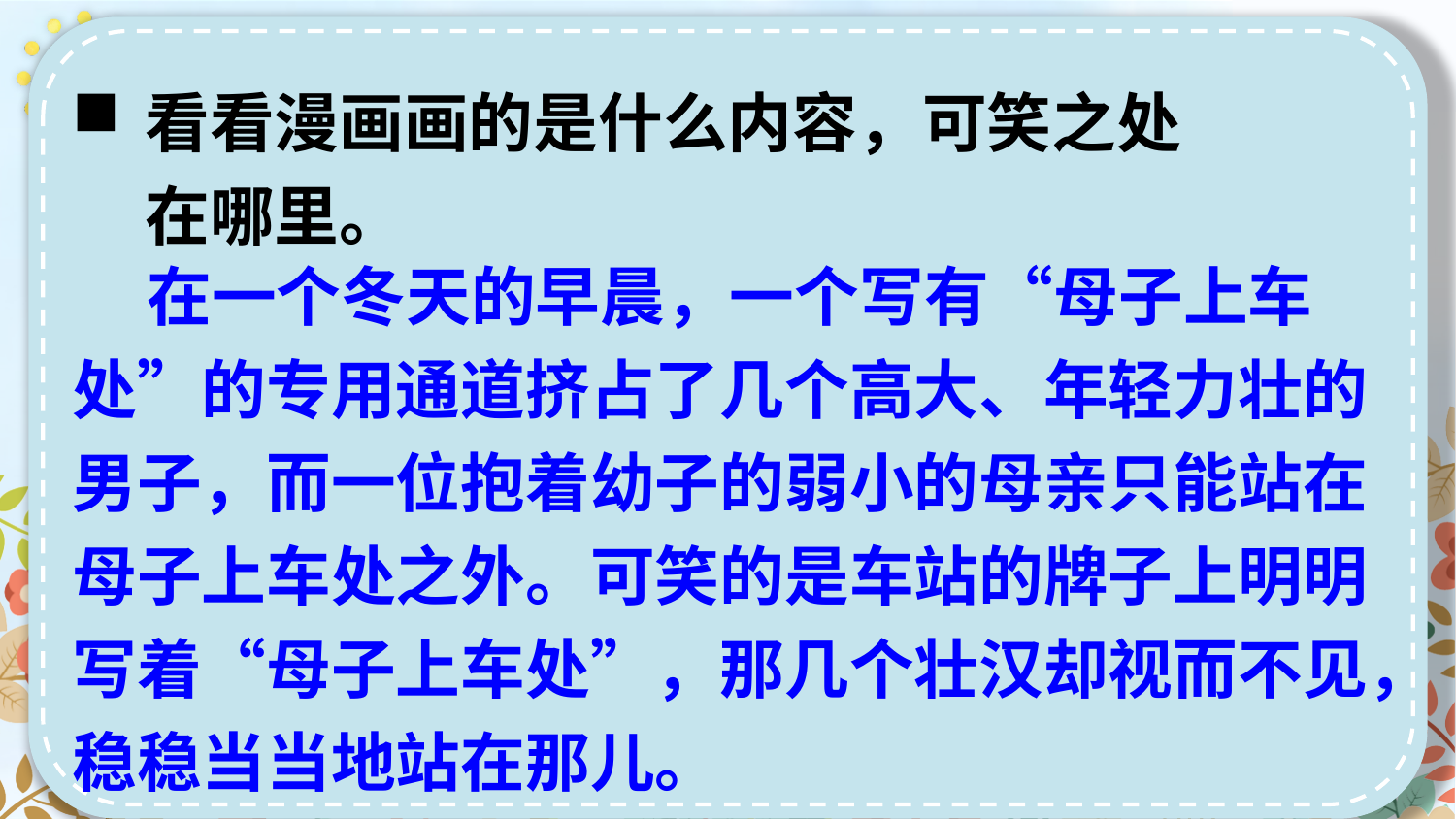

看看漫画画的是什么内容，可笑之处在哪里。
    在一个冬天的早晨，一个写有“母子上车处”的专用通道挤占了几个高大、年轻力壮的男子，而一位抱着幼子的弱小的母亲只能站在母子上车处之外。可笑的是车站的牌子上明明写着“母子上车处”，那几个壮汉却视而不见，稳稳当当地站在那儿。